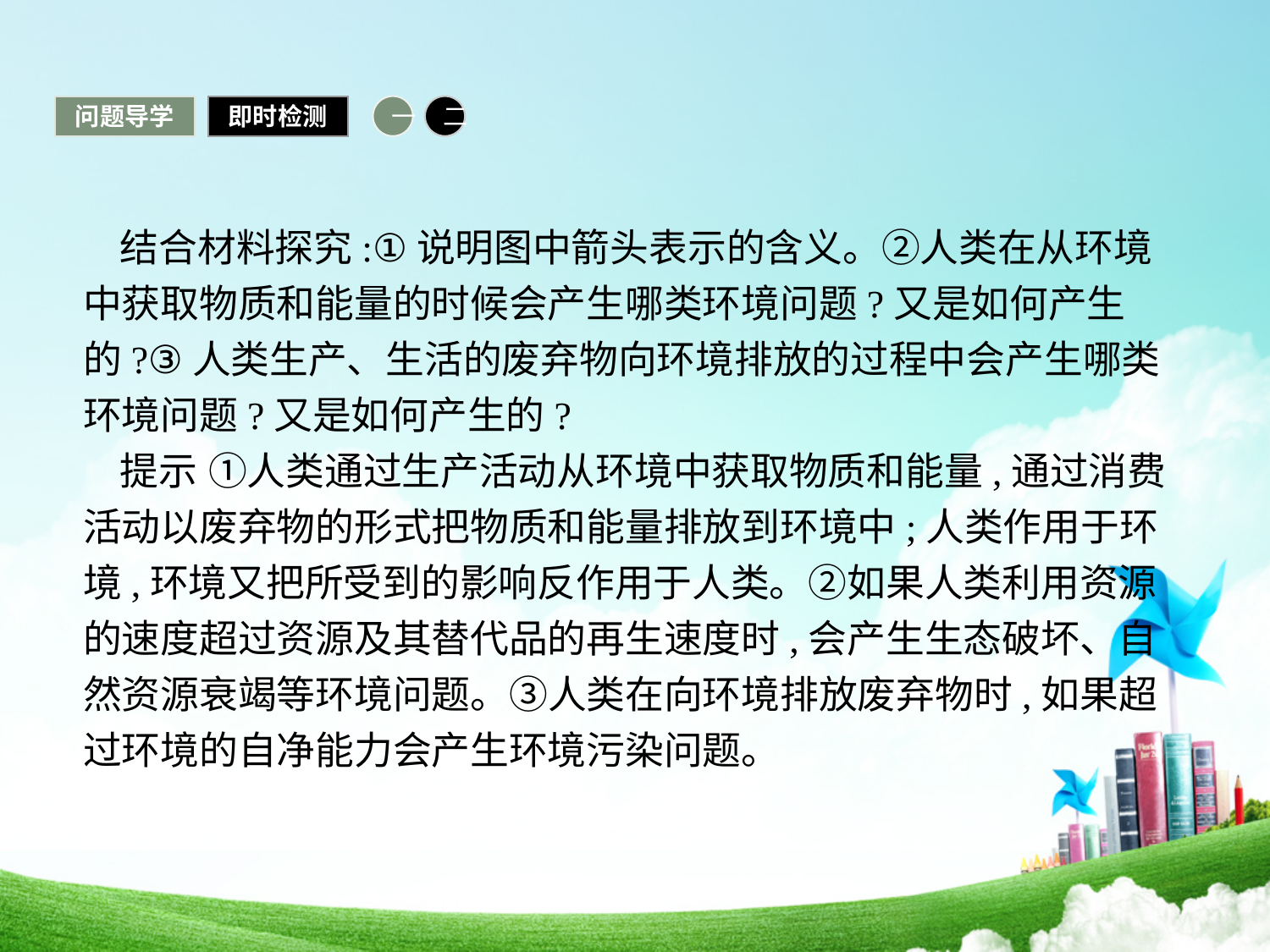

问题导学
即时检测
一
二
结合材料探究:①说明图中箭头表示的含义。②人类在从环境中获取物质和能量的时候会产生哪类环境问题?又是如何产生的?③人类生产、生活的废弃物向环境排放的过程中会产生哪类环境问题?又是如何产生的?
提示 ①人类通过生产活动从环境中获取物质和能量,通过消费活动以废弃物的形式把物质和能量排放到环境中;人类作用于环境,环境又把所受到的影响反作用于人类。②如果人类利用资源的速度超过资源及其替代品的再生速度时,会产生生态破坏、自然资源衰竭等环境问题。③人类在向环境排放废弃物时,如果超过环境的自净能力会产生环境污染问题。